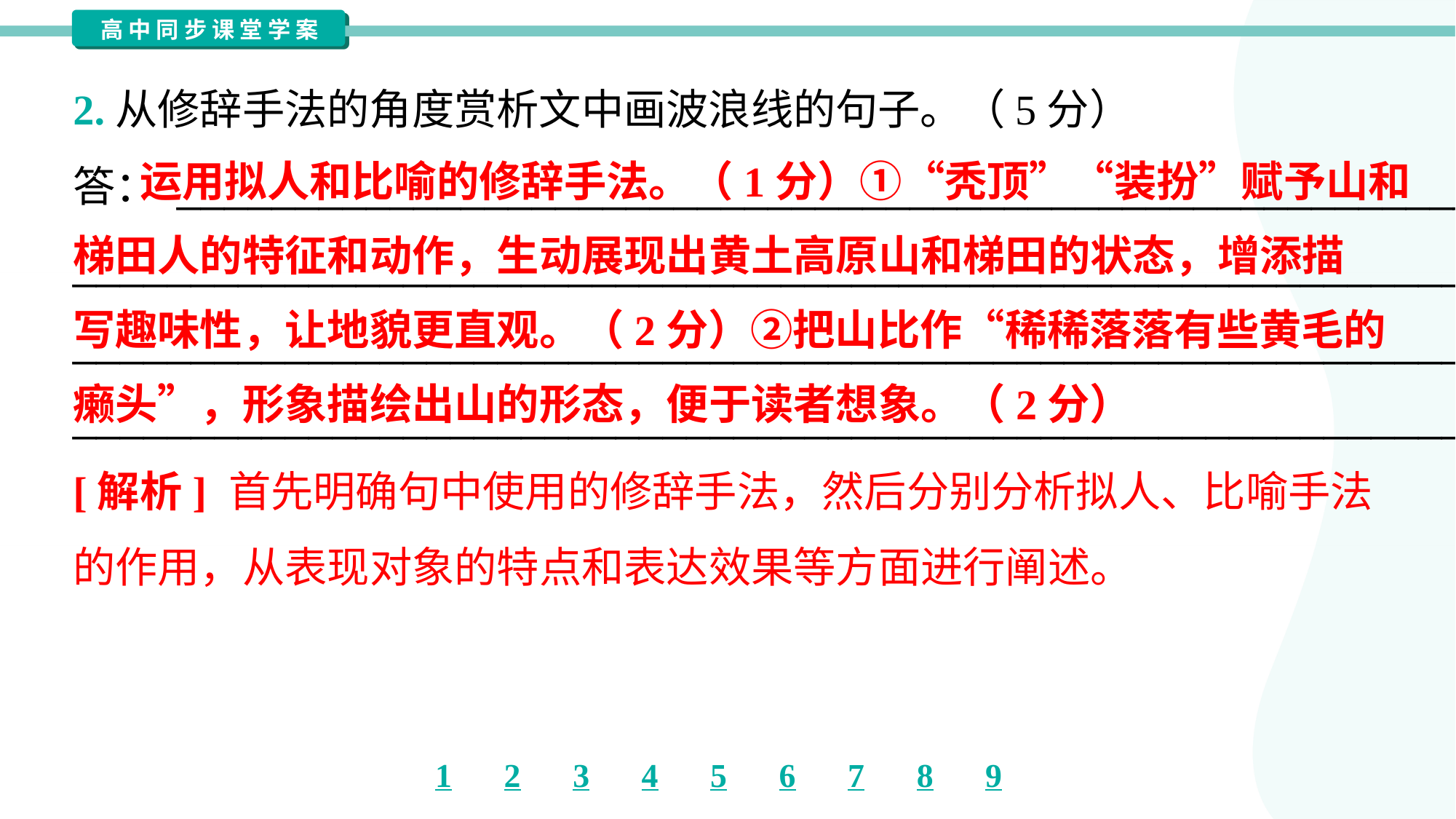

2.从修辞手法的角度赏析文中画波浪线的句子。（5分）
答： ________________________________________________________
_____________________________________________________________
_____________________________________________________________
_____________________________________________________________
      运用拟人和比喻的修辞手法。（1分）①“秃顶”“装扮”赋予山和
梯田人的特征和动作，生动展现出黄土高原山和梯田的状态，增添描
写趣味性，让地貌更直观。（2分）②把山比作“稀稀落落有些黄毛的
癞头”，形象描绘出山的形态，便于读者想象。（2分）
[解析] 首先明确句中使用的修辞手法，然后分别分析拟人、比喻手法
的作用，从表现对象的特点和表达效果等方面进行阐述。